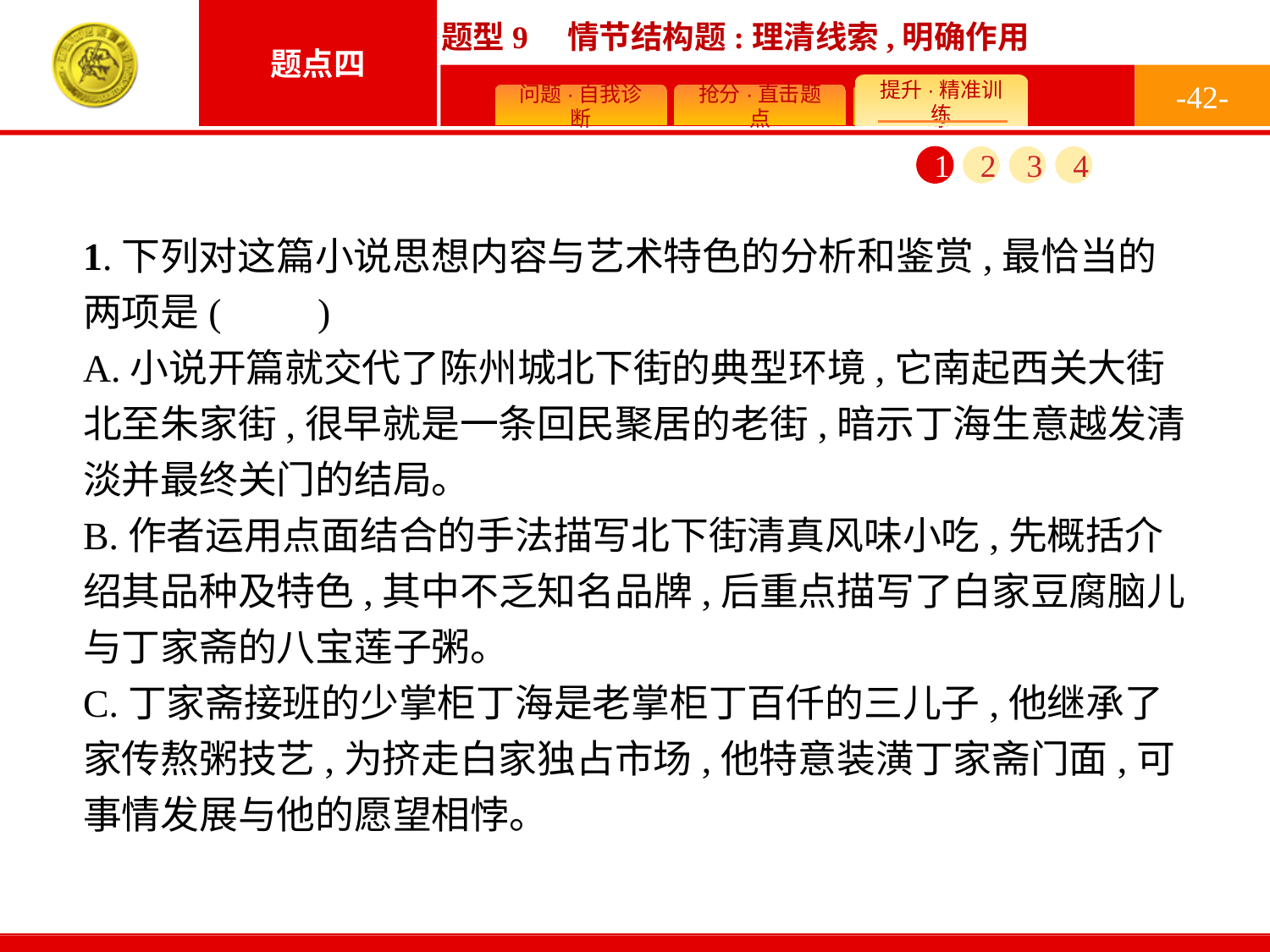

-42-
1
2
3
4
1.下列对这篇小说思想内容与艺术特色的分析和鉴赏,最恰当的两项是(　　)
A.小说开篇就交代了陈州城北下街的典型环境,它南起西关大街北至朱家街,很早就是一条回民聚居的老街,暗示丁海生意越发清淡并最终关门的结局。
B.作者运用点面结合的手法描写北下街清真风味小吃,先概括介绍其品种及特色,其中不乏知名品牌,后重点描写了白家豆腐脑儿与丁家斋的八宝莲子粥。
C.丁家斋接班的少掌柜丁海是老掌柜丁百仟的三儿子,他继承了家传熬粥技艺,为挤走白家独占市场,他特意装潢丁家斋门面,可事情发展与他的愿望相悖。